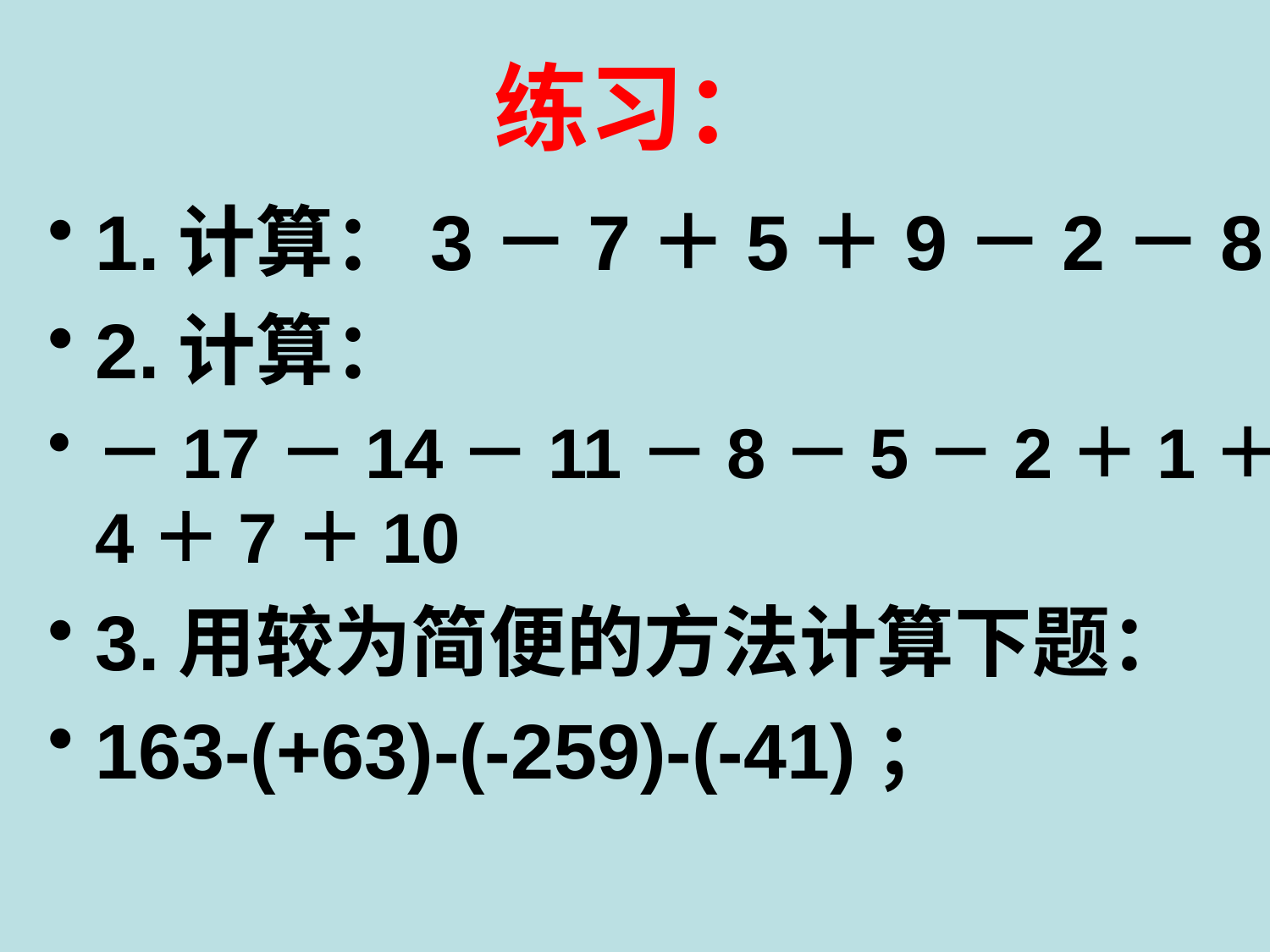

# 练习：
1.计算：3－7＋5＋9－2－8
2.计算：
－17－14－11－8－5－2＋1＋4＋7＋10
3.用较为简便的方法计算下题：
163-(+63)-(-259)-(-41)；